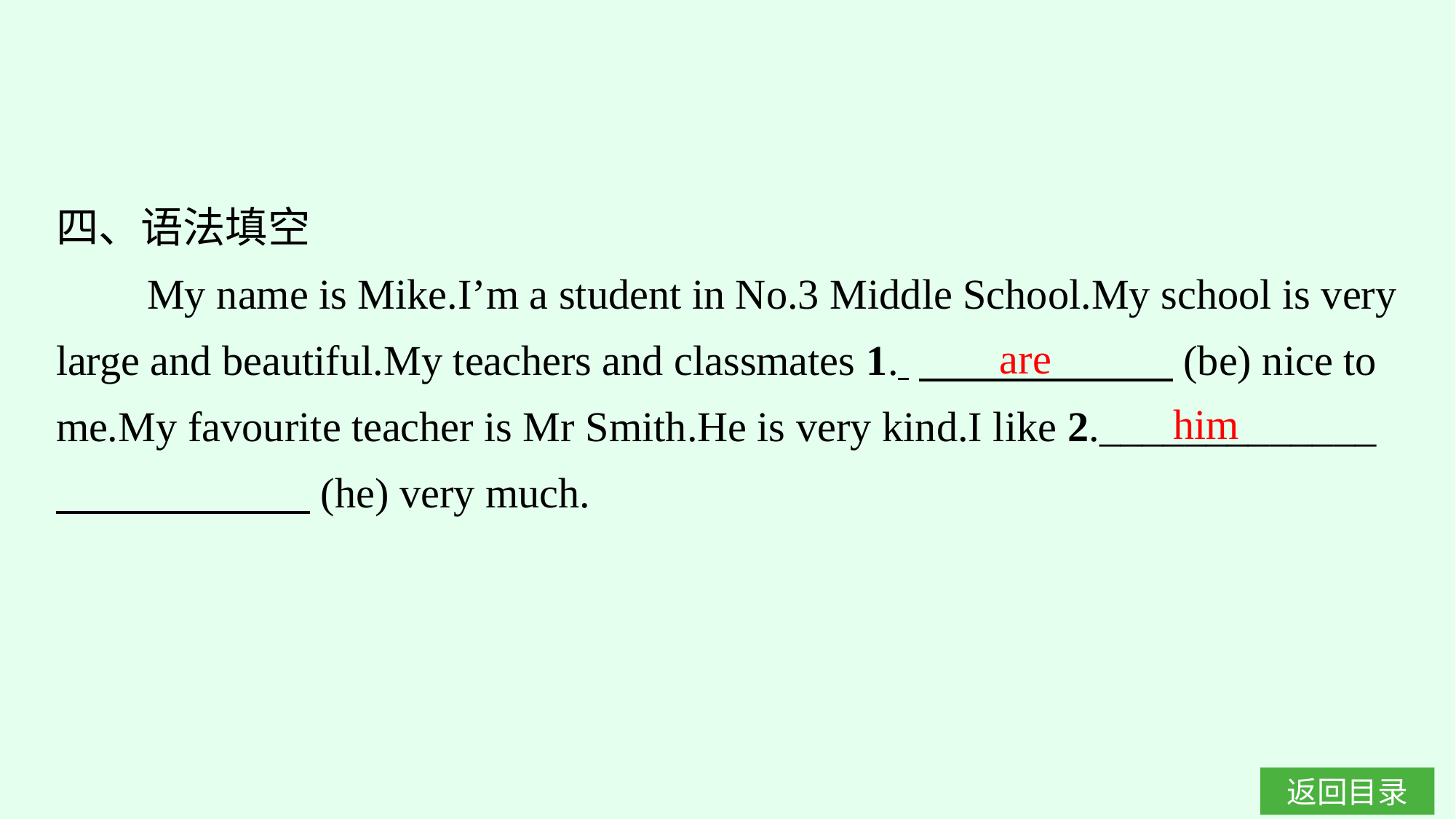

四、语法填空
My name is Mike.I’m a student in No.3 Middle School.My school is very large and beautiful.My teachers and classmates 1. 　　　　　　(be) nice to me.My favourite teacher is Mr Smith.He is very kind.I like 2._____________ 　　　　　　(he) very much.
are
him